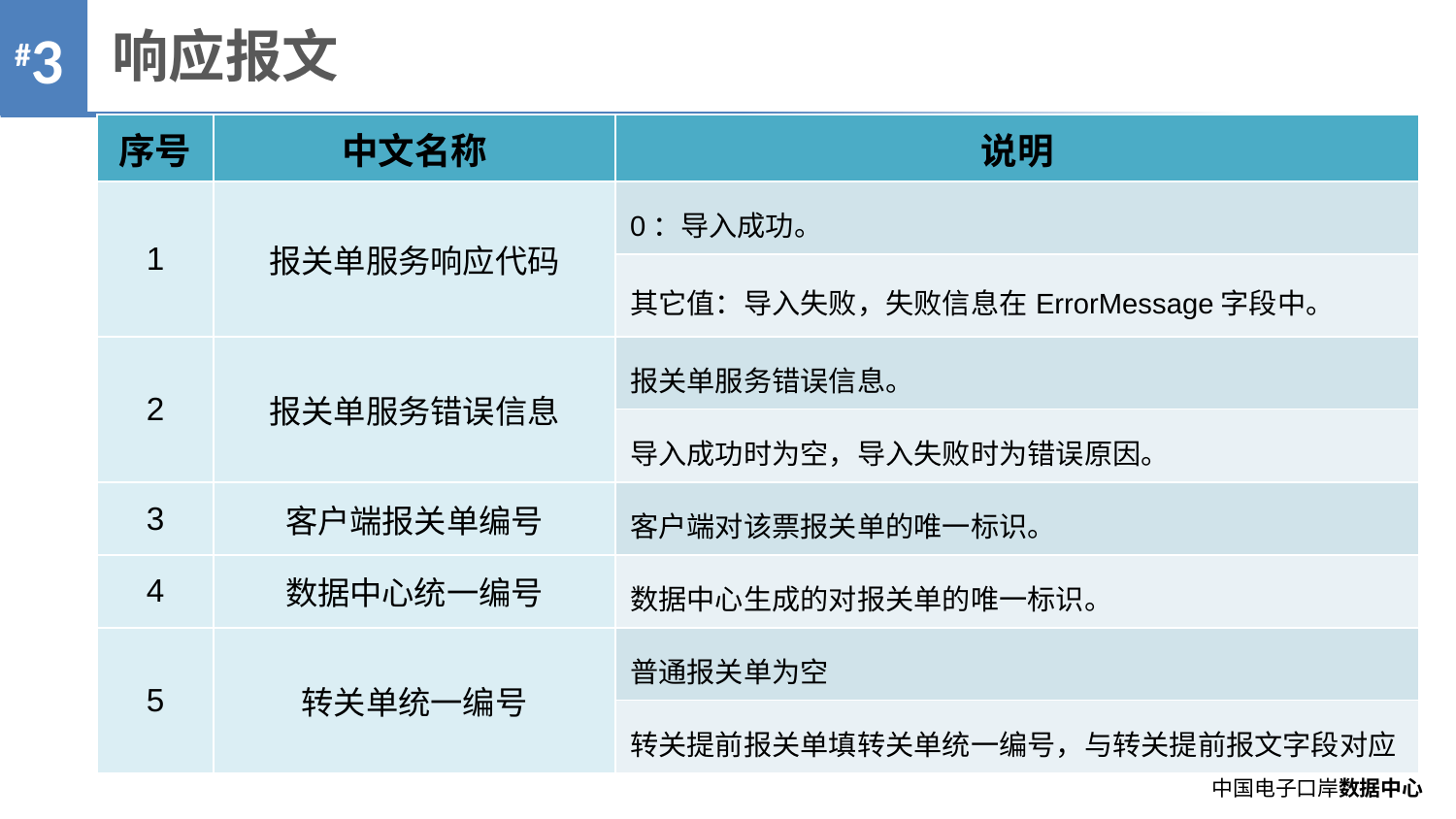

响应报文
| 序号 | 中文名称 | 说明 |
| --- | --- | --- |
| 1 | 报关单服务响应代码 | 0：导入成功。 |
|  |  | 其它值：导入失败，失败信息在ErrorMessage字段中。 |
| 2 | 报关单服务错误信息 | 报关单服务错误信息。 |
|  |  | 导入成功时为空，导入失败时为错误原因。 |
| 3 | 客户端报关单编号 | 客户端对该票报关单的唯一标识。 |
| 4 | 数据中心统一编号 | 数据中心生成的对报关单的唯一标识。 |
| 5 | 转关单统一编号 | 普通报关单为空 |
|  |  | 转关提前报关单填转关单统一编号，与转关提前报文字段对应 |